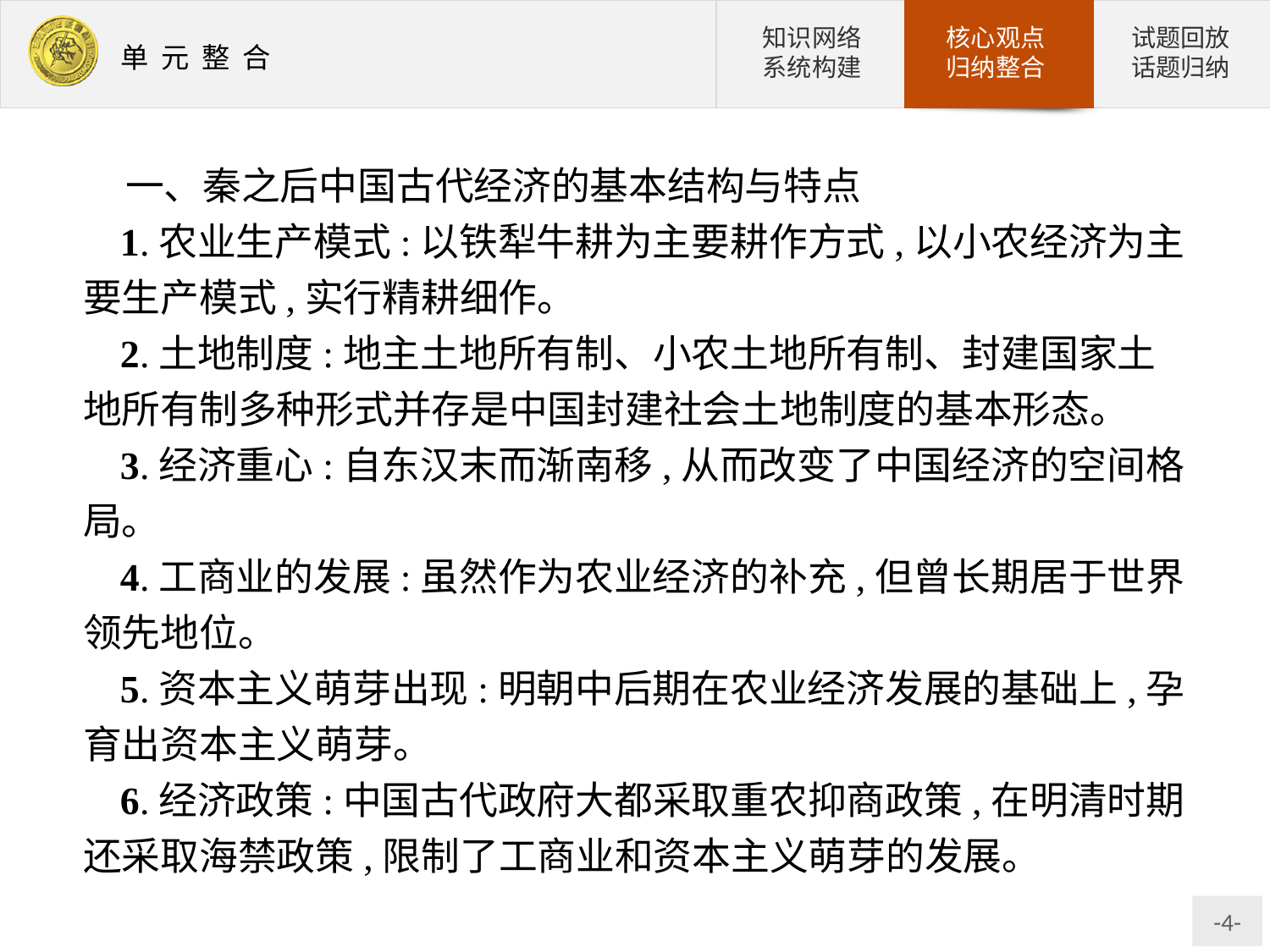

一、秦之后中国古代经济的基本结构与特点
1.农业生产模式:以铁犁牛耕为主要耕作方式,以小农经济为主要生产模式,实行精耕细作。
2.土地制度:地主土地所有制、小农土地所有制、封建国家土地所有制多种形式并存是中国封建社会土地制度的基本形态。
3.经济重心:自东汉末而渐南移,从而改变了中国经济的空间格局。
4.工商业的发展:虽然作为农业经济的补充,但曾长期居于世界领先地位。
5.资本主义萌芽出现:明朝中后期在农业经济发展的基础上,孕育出资本主义萌芽。
6.经济政策:中国古代政府大都采取重农抑商政策,在明清时期还采取海禁政策,限制了工商业和资本主义萌芽的发展。